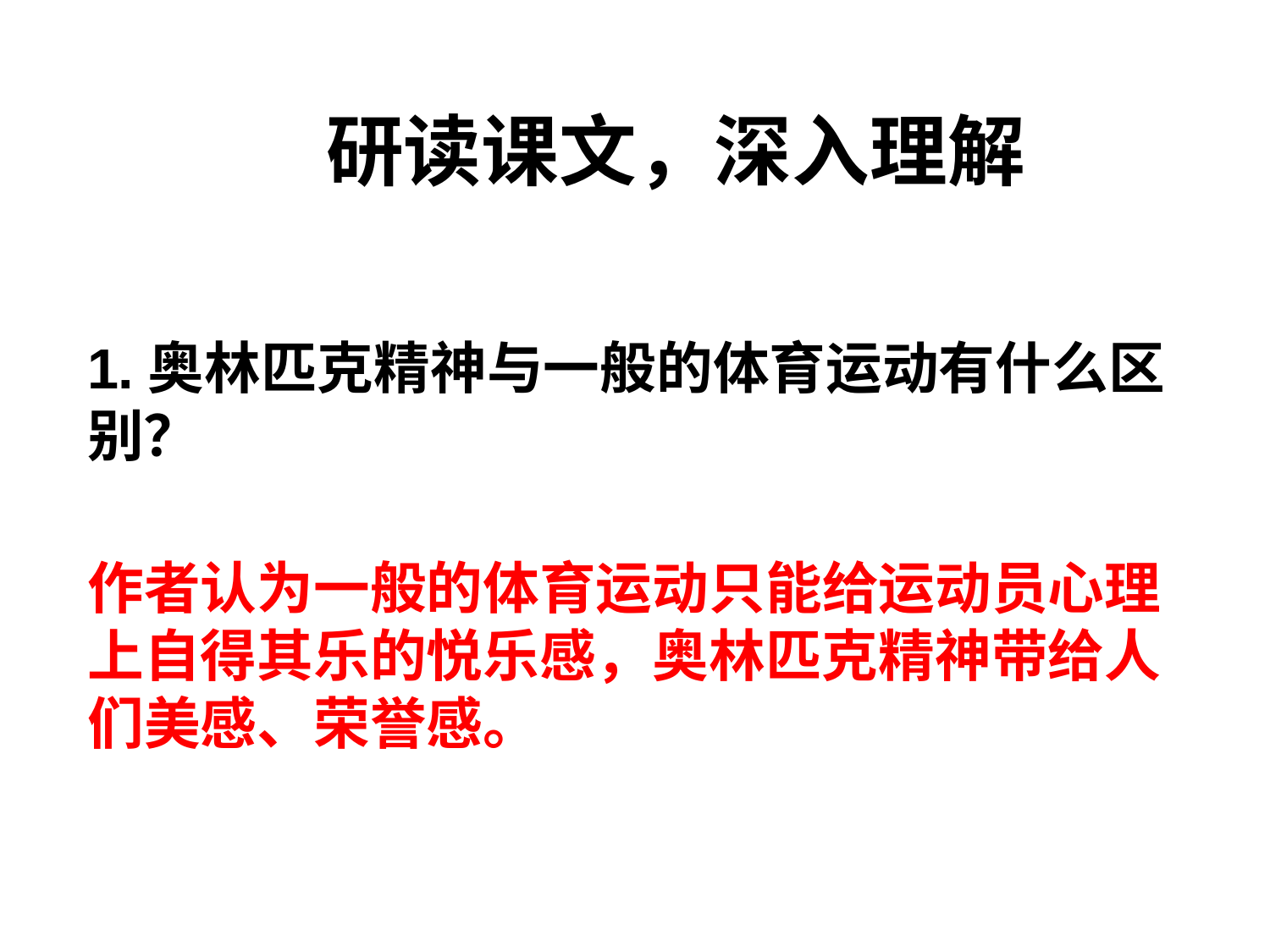

研读课文，深入理解
1.奥林匹克精神与一般的体育运动有什么区别？
作者认为一般的体育运动只能给运动员心理上自得其乐的悦乐感，奥林匹克精神带给人们美感、荣誉感。